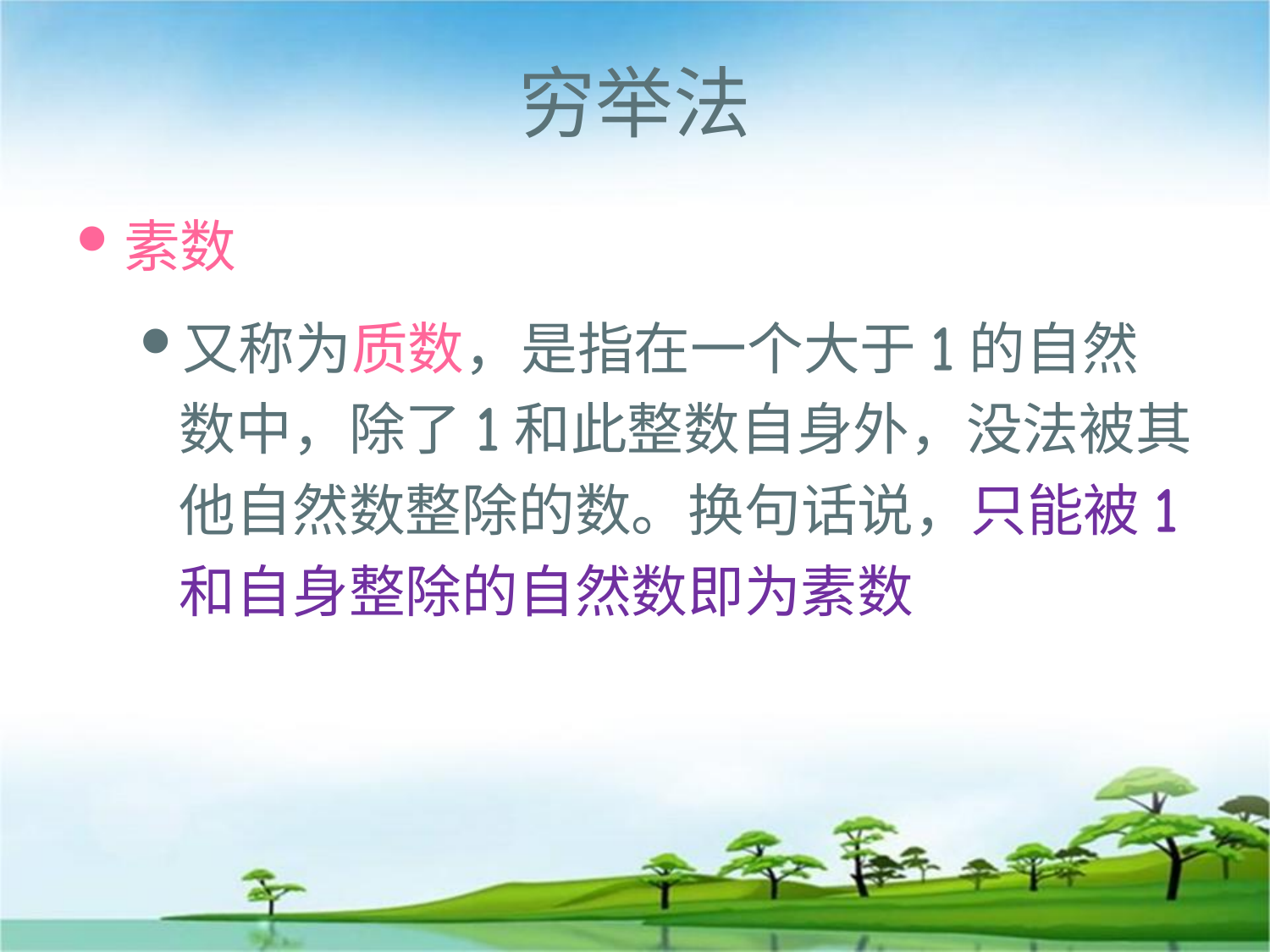

# 穷举法
素数
又称为质数，是指在一个大于1的自然数中，除了1和此整数自身外，没法被其他自然数整除的数。换句话说，只能被1和自身整除的自然数即为素数